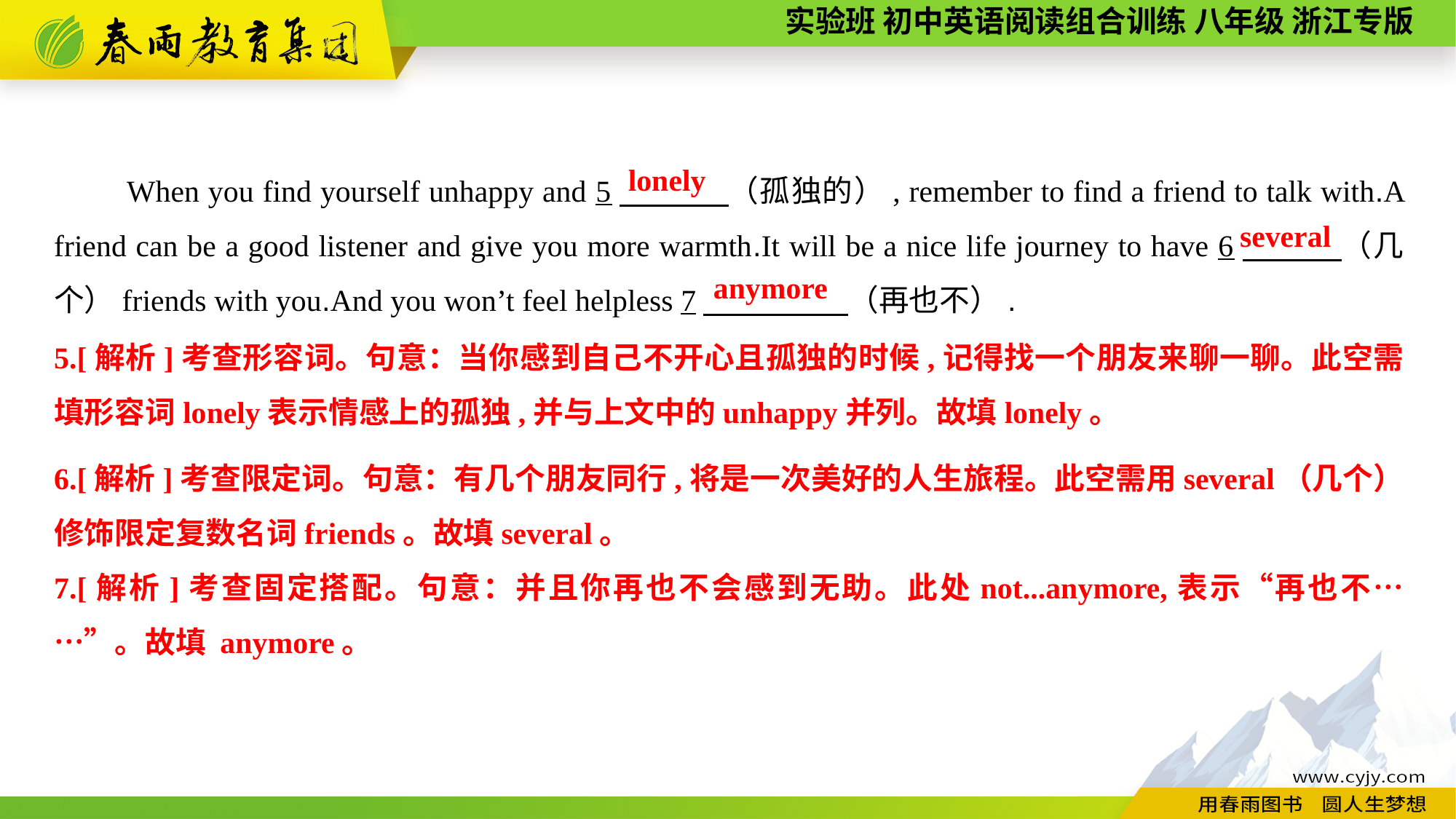

When you find yourself unhappy and 5　      　（孤独的）, remember to find a friend to talk with.A friend can be a good listener and give you more warmth.It will be a nice life journey to have 6　        （几个）friends with you.And you won’t feel helpless 7　                 （再也不）.
lonely
several
anymore
5.[解析]考查形容词。句意：当你感到自己不开心且孤独的时候,记得找一个朋友来聊一聊。此空需填形容词lonely表示情感上的孤独,并与上文中的unhappy并列。故填lonely。
6.[解析]考查限定词。句意：有几个朋友同行,将是一次美好的人生旅程。此空需用several（几个）修饰限定复数名词friends。故填several。
7.[解析]考查固定搭配。句意：并且你再也不会感到无助。此处not...anymore,表示“再也不……”。故填 anymore。